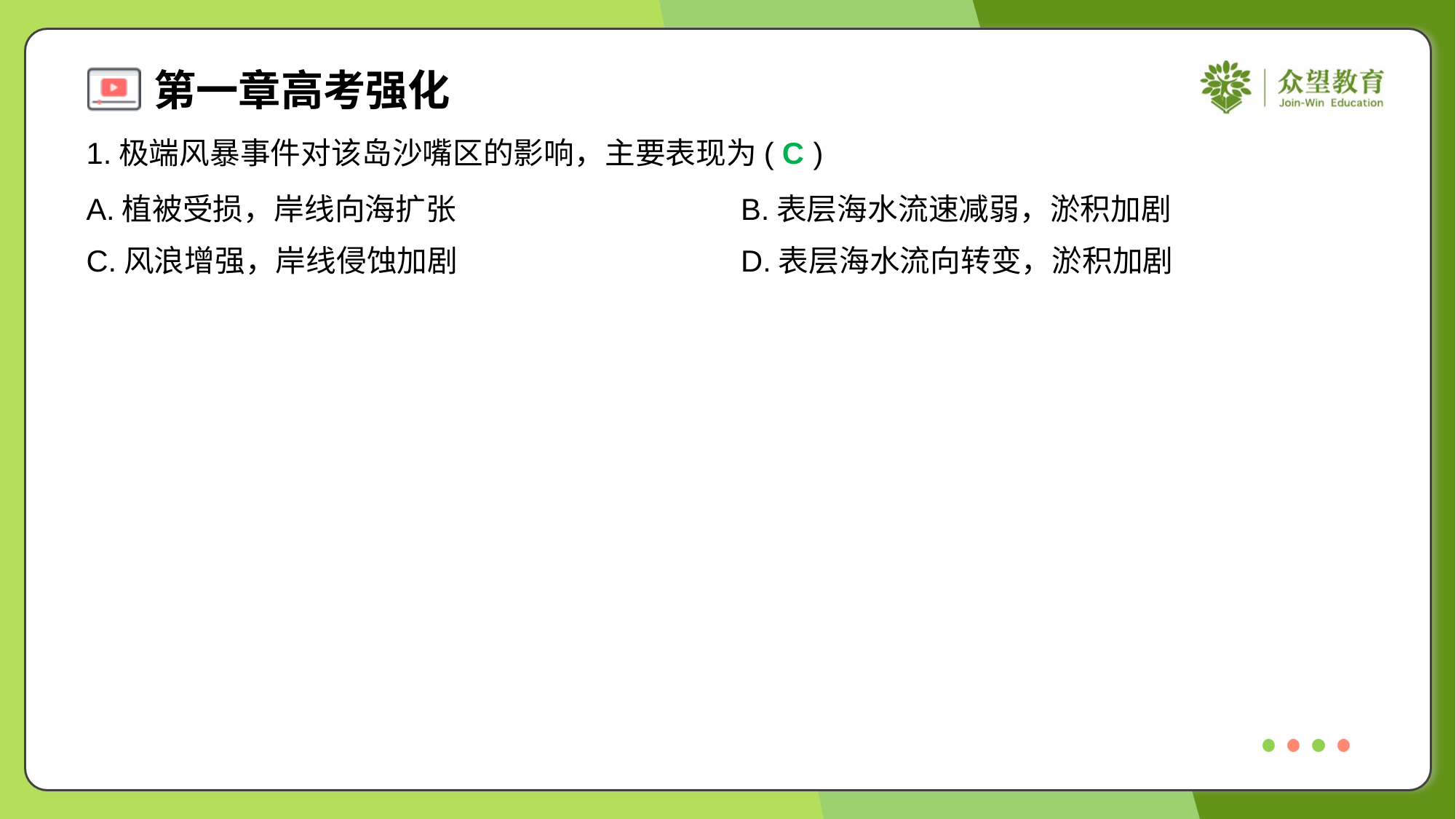

1.极端风暴事件对该岛沙嘴区的影响，主要表现为(     )
C
A.植被受损，岸线向海扩张	B.表层海水流速减弱，淤积加剧
C.风浪增强，岸线侵蚀加剧	D.表层海水流向转变，淤积加剧